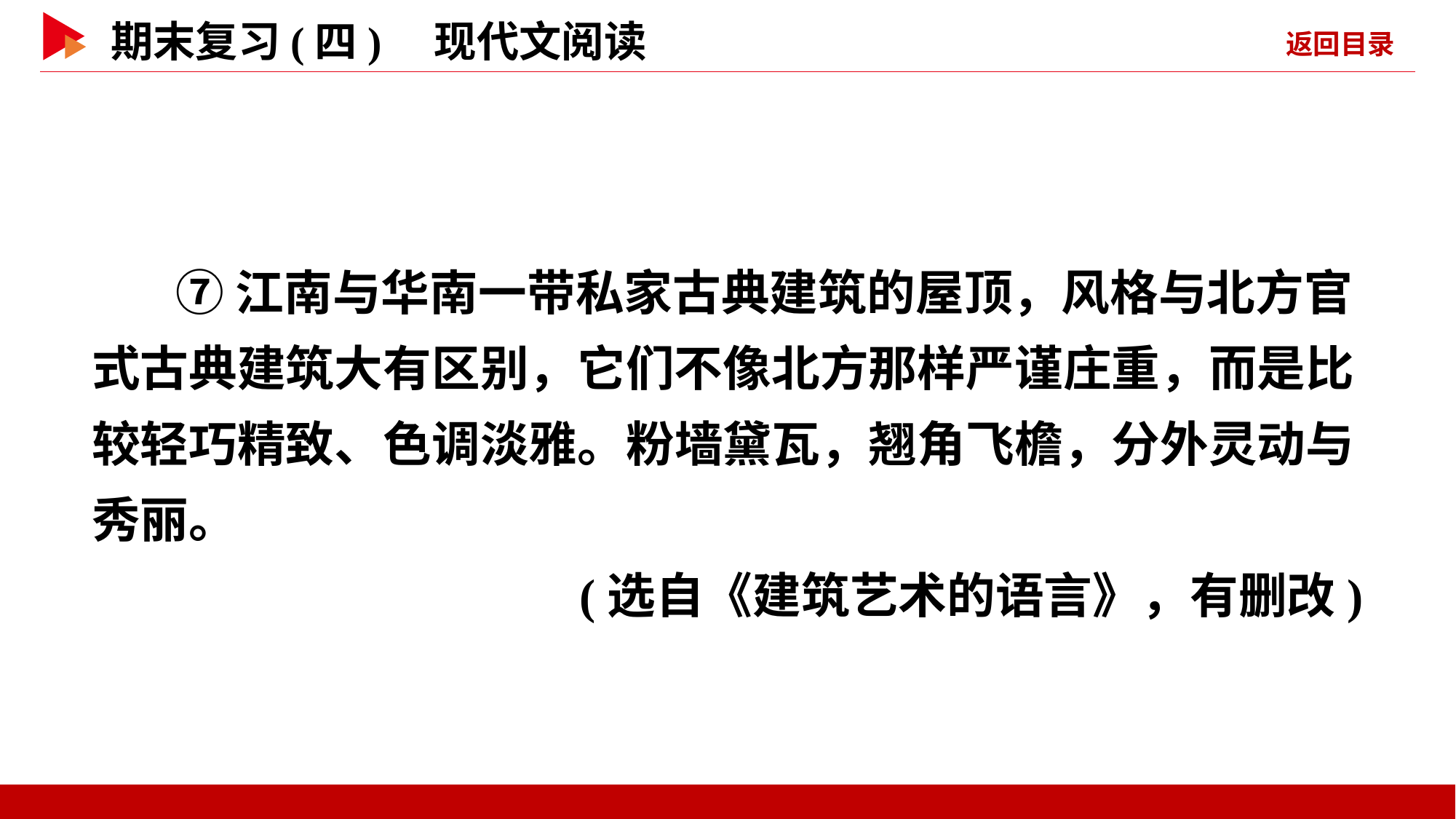

⑦江南与华南一带私家古典建筑的屋顶，风格与北方官式古典建筑大有区别，它们不像北方那样严谨庄重，而是比较轻巧精致、色调淡雅。粉墙黛瓦，翘角飞檐，分外灵动与秀丽。
(选自《建筑艺术的语言》，有删改)